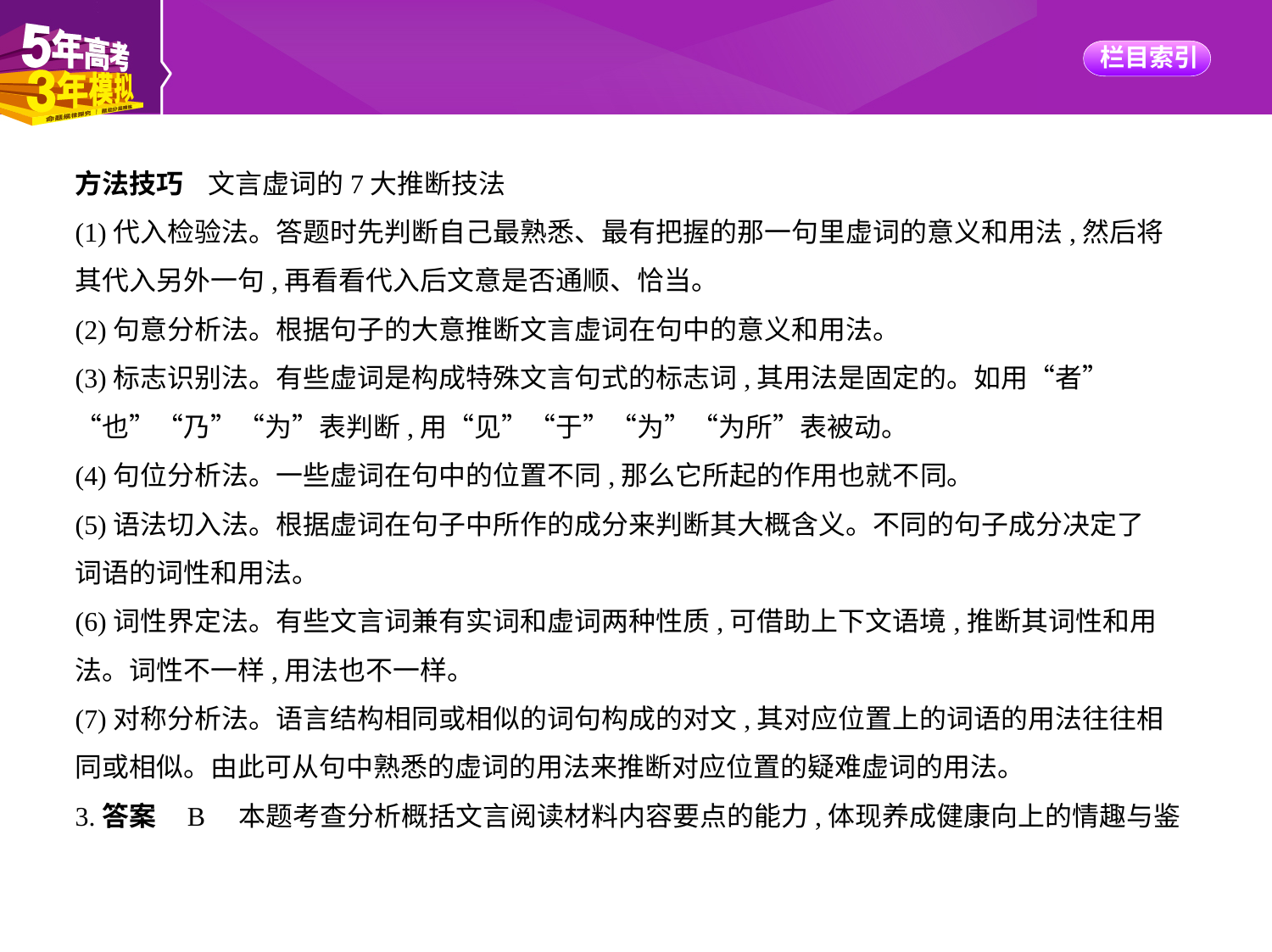

方法技巧    文言虚词的7大推断技法
(1)代入检验法。答题时先判断自己最熟悉、最有把握的那一句里虚词的意义和用法,然后将
其代入另外一句,再看看代入后文意是否通顺、恰当。
(2)句意分析法。根据句子的大意推断文言虚词在句中的意义和用法。
(3)标志识别法。有些虚词是构成特殊文言句式的标志词,其用法是固定的。如用“者”
“也”“乃”“为”表判断,用“见”“于”“为”“为所”表被动。
(4)句位分析法。一些虚词在句中的位置不同,那么它所起的作用也就不同。
(5)语法切入法。根据虚词在句子中所作的成分来判断其大概含义。不同的句子成分决定了
词语的词性和用法。
(6)词性界定法。有些文言词兼有实词和虚词两种性质,可借助上下文语境,推断其词性和用
法。词性不一样,用法也不一样。
(7)对称分析法。语言结构相同或相似的词句构成的对文,其对应位置上的词语的用法往往相
同或相似。由此可从句中熟悉的虚词的用法来推断对应位置的疑难虚词的用法。
3.答案    B　本题考查分析概括文言阅读材料内容要点的能力,体现养成健康向上的情趣与鉴